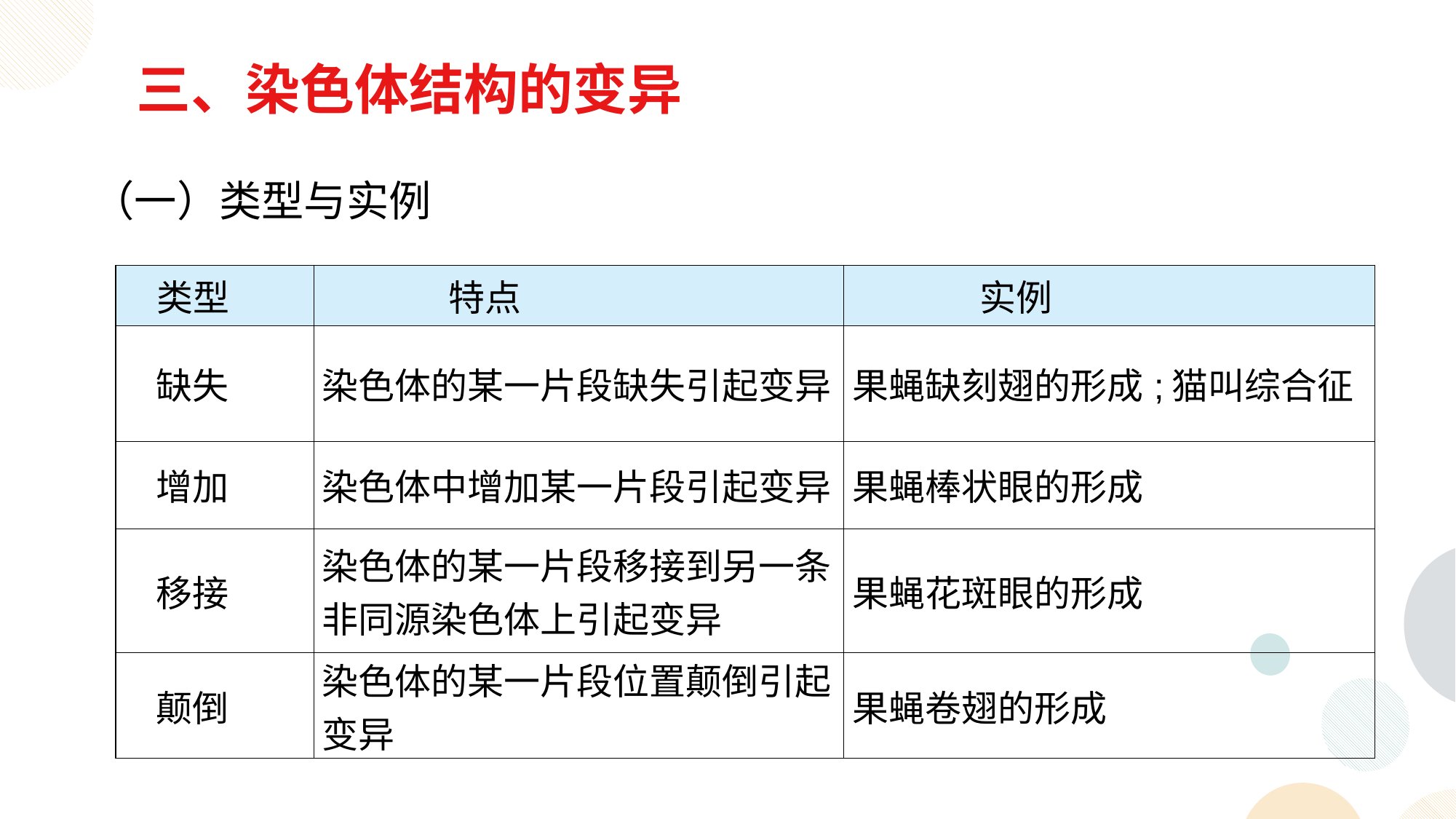

三、染色体结构的变异
   （一）类型与实例
| 类型 | 特点 | 实例 |
| --- | --- | --- |
| 缺失 | 染色体的某一片段缺失引起变异 | 果蝇缺刻翅的形成;猫叫综合征 |
| 增加 | 染色体中增加某一片段引起变异 | 果蝇棒状眼的形成 |
| 移接 | 染色体的某一片段移接到另一条非同源染色体上引起变异 | 果蝇花斑眼的形成 |
| 颠倒 | 染色体的某一片段位置颠倒引起变异 | 果蝇卷翅的形成 |